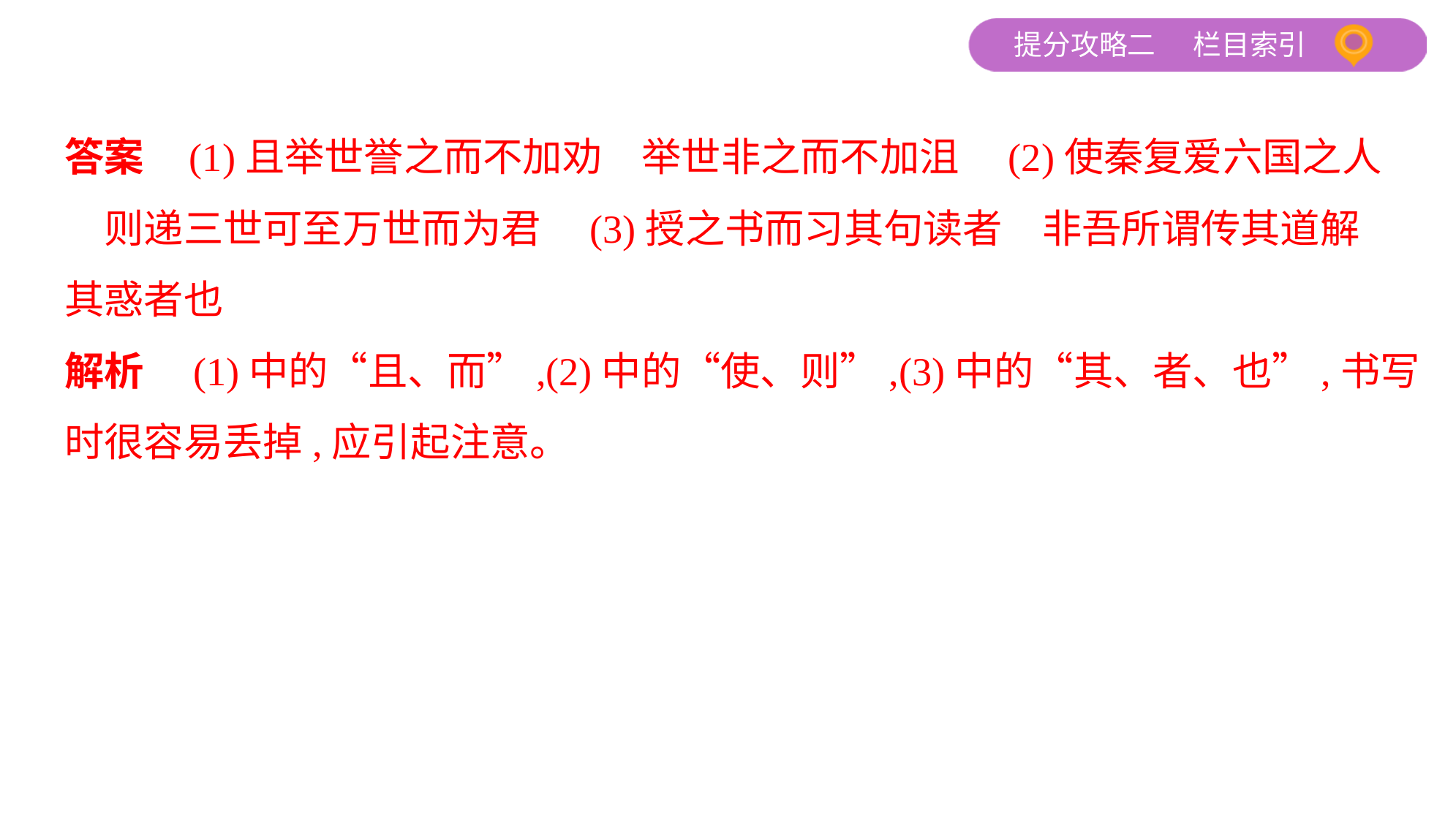

答案    (1)且举世誉之而不加劝　举世非之而不加沮　(2)使秦复爱六国之人
　则递三世可至万世而为君　(3)授之书而习其句读者　非吾所谓传其道解
其惑者也
解析　(1)中的“且、而”,(2)中的“使、则”,(3)中的“其、者、也”,书写
时很容易丢掉,应引起注意。